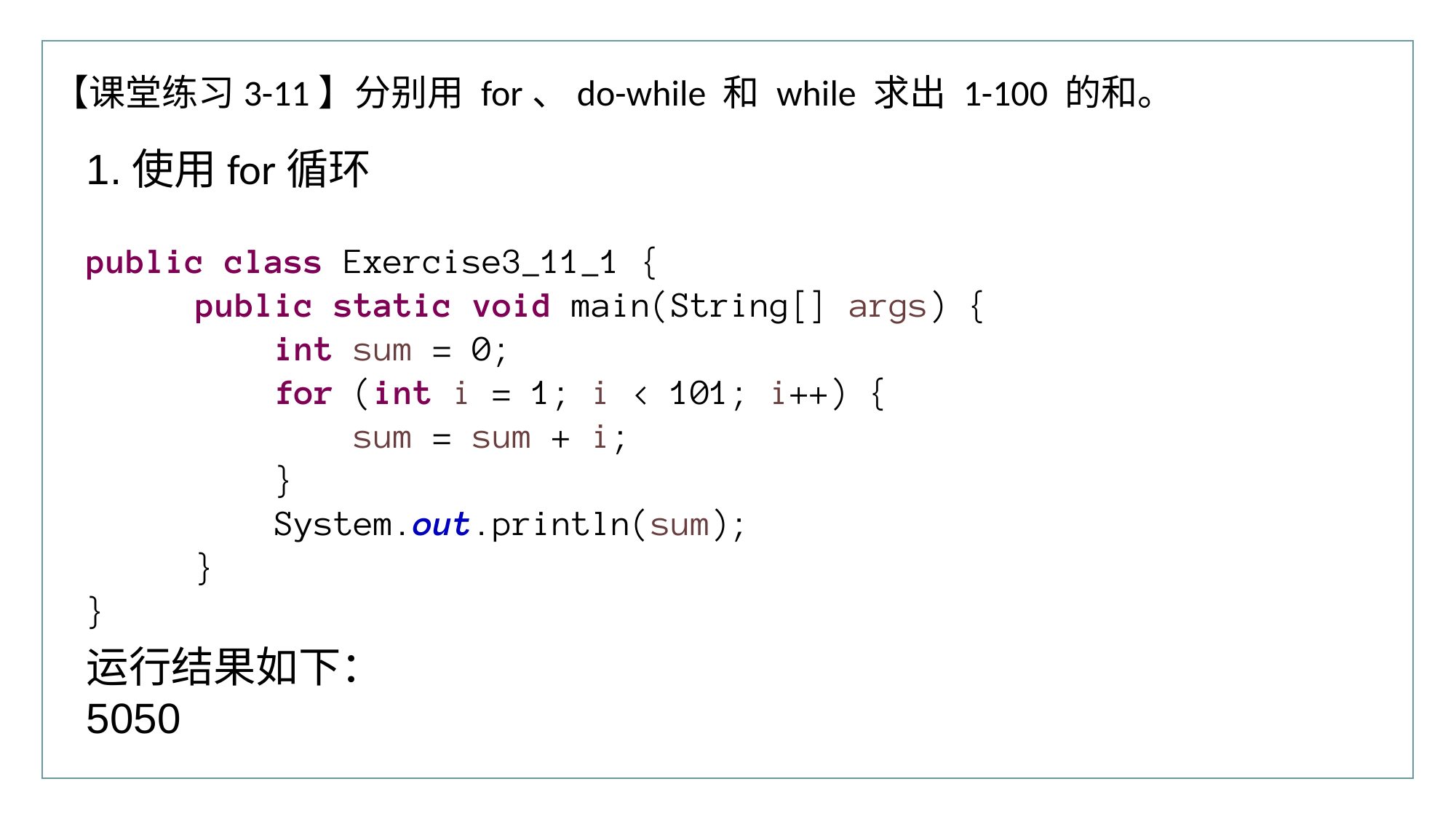

【课堂练习3-11】分别用 for、do-while 和 while 求出 1-100 的和。
1.使用for循环

public class Exercise3_11_1 {
	public static void main(String[] args) {
	    int sum = 0;
	    for (int i = 1; i < 101; i++) {
	        sum = sum + i;
	    }
	    System.out.println(sum);
	}
}

运行结果如下：
5050